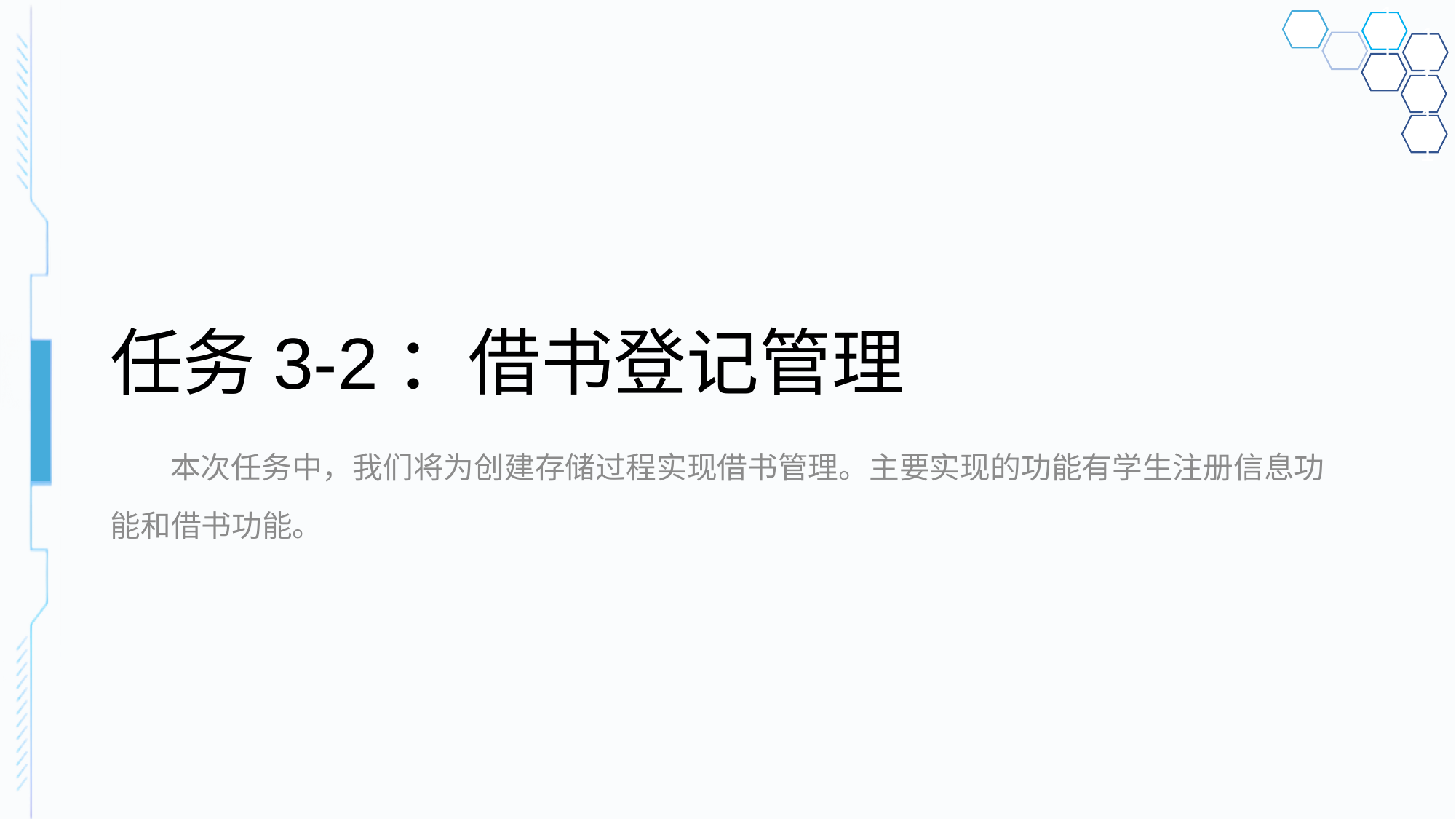

# 任务3-2：借书登记管理
本次任务中，我们将为创建存储过程实现借书管理。主要实现的功能有学生注册信息功能和借书功能。